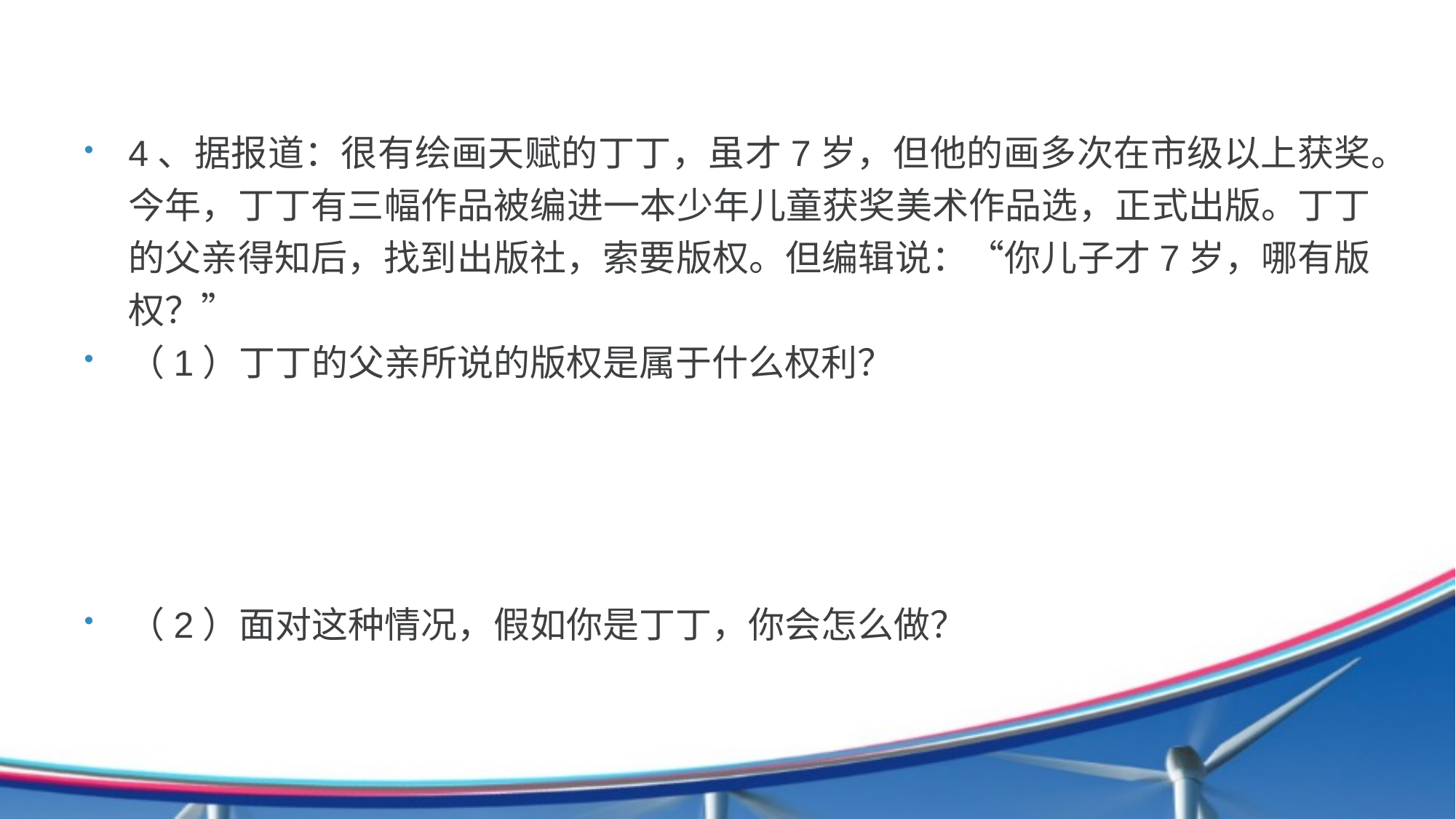

4、据报道：很有绘画天赋的丁丁，虽才7岁，但他的画多次在市级以上获奖。今年，丁丁有三幅作品被编进一本少年儿童获奖美术作品选，正式出版。丁丁的父亲得知后，找到出版社，索要版权。但编辑说：“你儿子才7岁，哪有版权？”
（1）丁丁的父亲所说的版权是属于什么权利？

（2）面对这种情况，假如你是丁丁，你会怎么做？